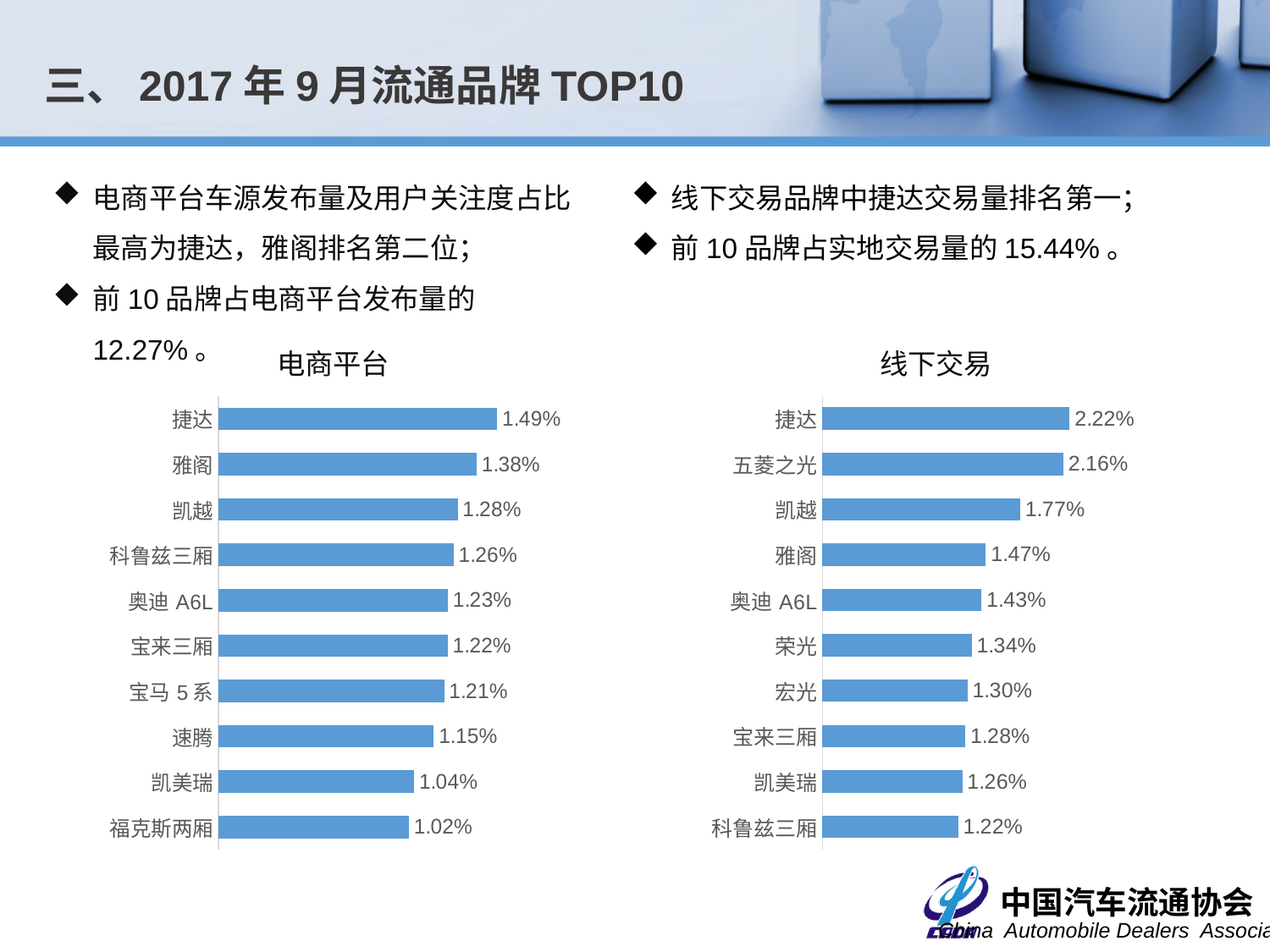

三、2017年9月流通品牌TOP10
电商平台车源发布量及用户关注度占比最高为捷达，雅阁排名第二位；
前10品牌占电商平台发布量的12.27%。
线下交易品牌中捷达交易量排名第一；
前10品牌占实地交易量的15.44%。
电商平台
线下交易

### Chart

| Category | 占比 |
|---|---|
| 捷达 | 0.022174892329730203 |
| 五菱之光 | 0.021609446711462543 |
| 凯越 | 0.01772672013269124 |
| 雅阁 | 0.014663889700408071 |
| 奥迪A6L | 0.0142680777676207 |
| 荣光 | 0.013382212965668027 |
| 宏光 | 0.013014673313794044 |
| 宝来三厢 | 0.012816767347400363 |
| 凯美瑞 | 0.012552892725542119 |
| 科鲁兹三厢 | 0.012175928980030346 |

### Chart

| Category | 占比 |
|---|---|
| 捷达 | 0.014882637971178654 |
| 雅阁 | 0.013781385690013232 |
| 凯越 | 0.012774526461519106 |
| 科鲁兹三厢 | 0.01255427600528601 |
| 奥迪A6L | 0.012255364671826818 |
| 宝来三厢 | 0.012239632496381598 |
| 宝马5系 | 0.012050846391038953 |
| 速腾 | 0.011500220250456243 |
| 凯美瑞 | 0.01044616449562646 |
| 福克斯两厢 | 0.010178717513057706 |